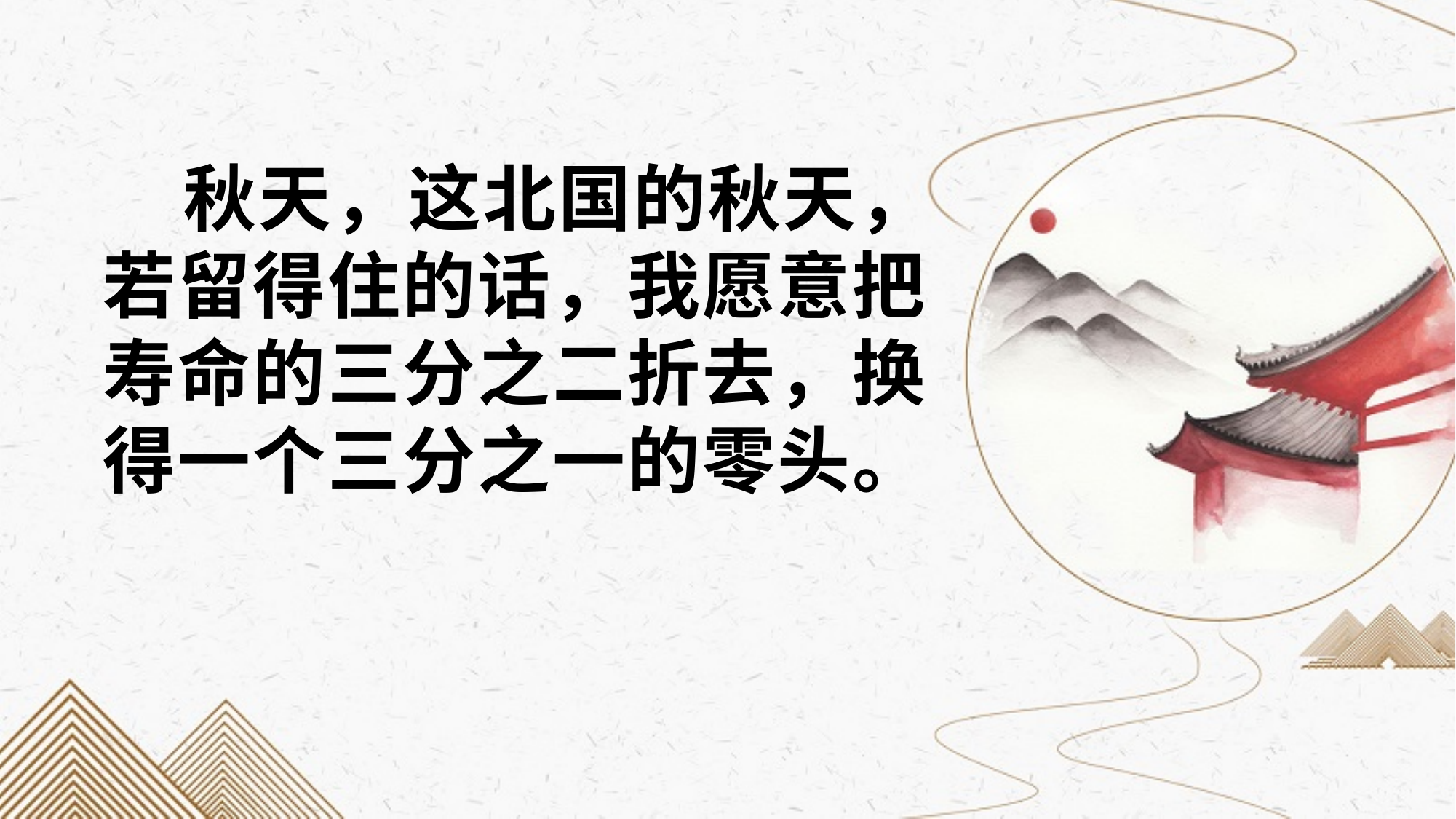

秋天，这北国的秋天，若留得住的话，我愿意把寿命的三分之二折去，换得一个三分之一的零头。